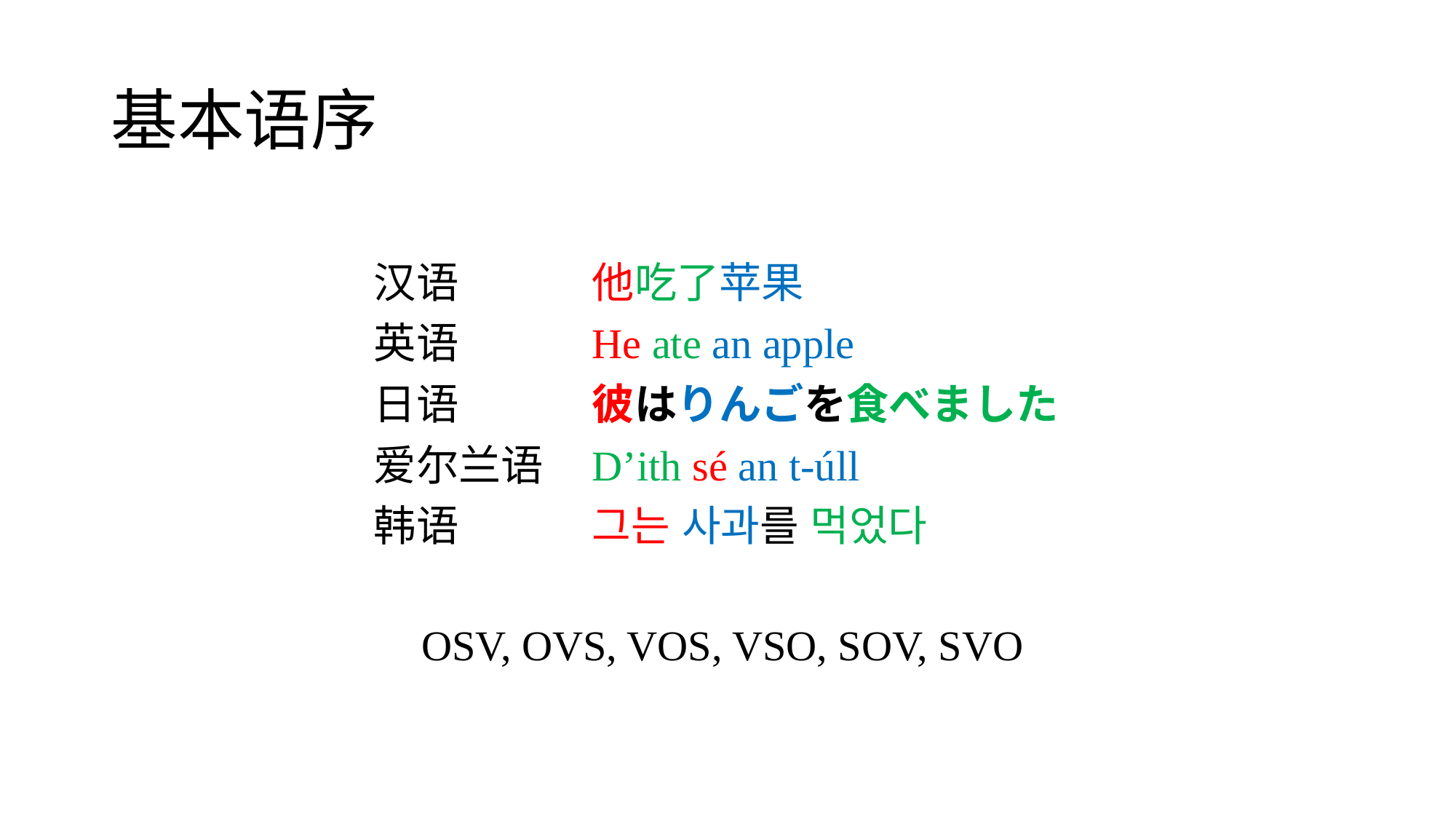

# 基本语序
汉语		他吃了苹果
英语		He ate an apple
日语		彼はりんごを食べました
爱尔兰语 	D’ith sé an t-úll
韩语		그는 사과를 먹었다

OSV, OVS, VOS, VSO, SOV, SVO